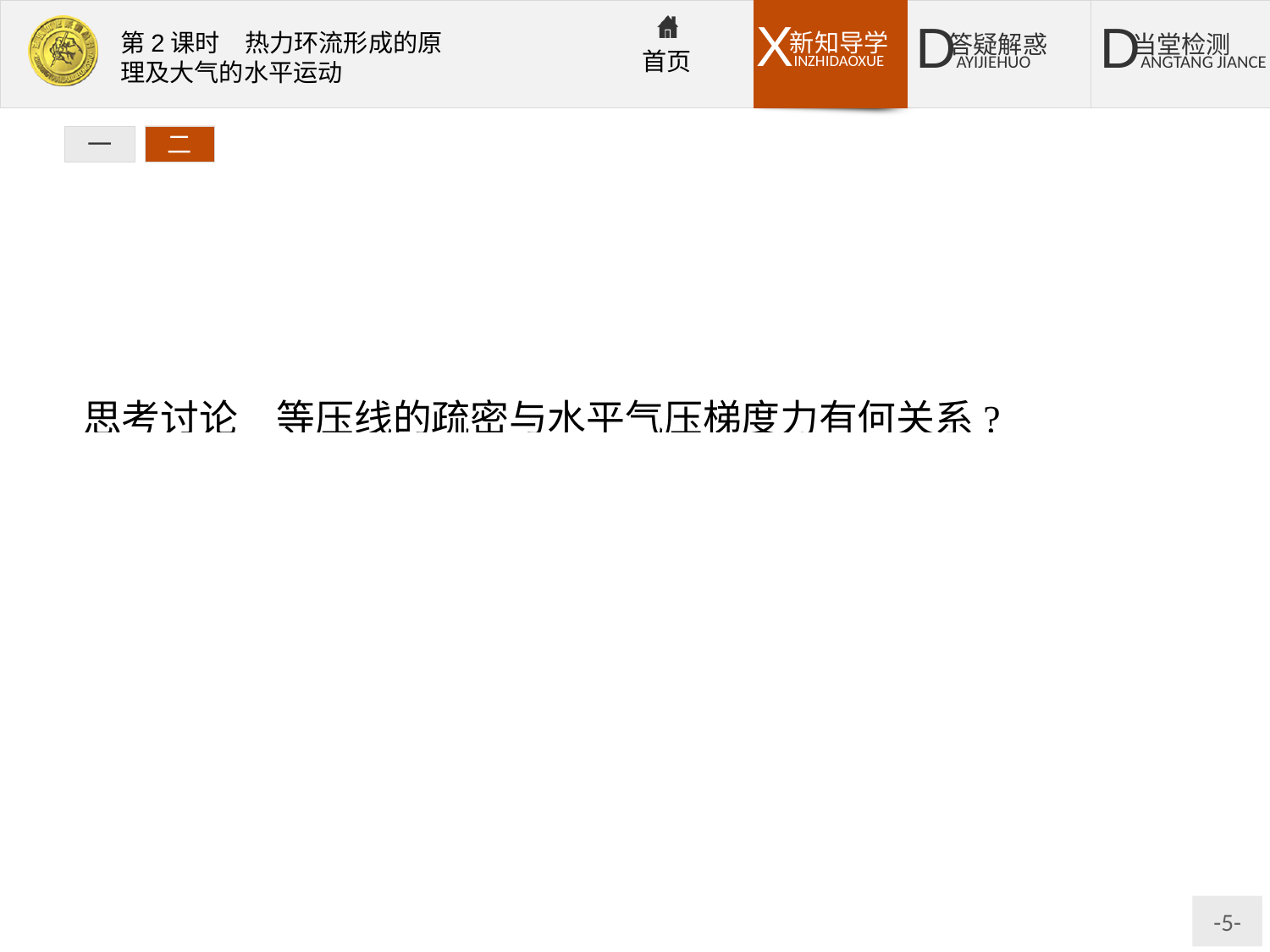

一
二
思考讨论　等压线的疏密与水平气压梯度力有何关系?
提示:同一比例尺的地图上,等压线密集处,水平气压梯度大,水平气压梯度力也大;等压线稀疏处,水平气压梯度小,水平气压梯度力也小。